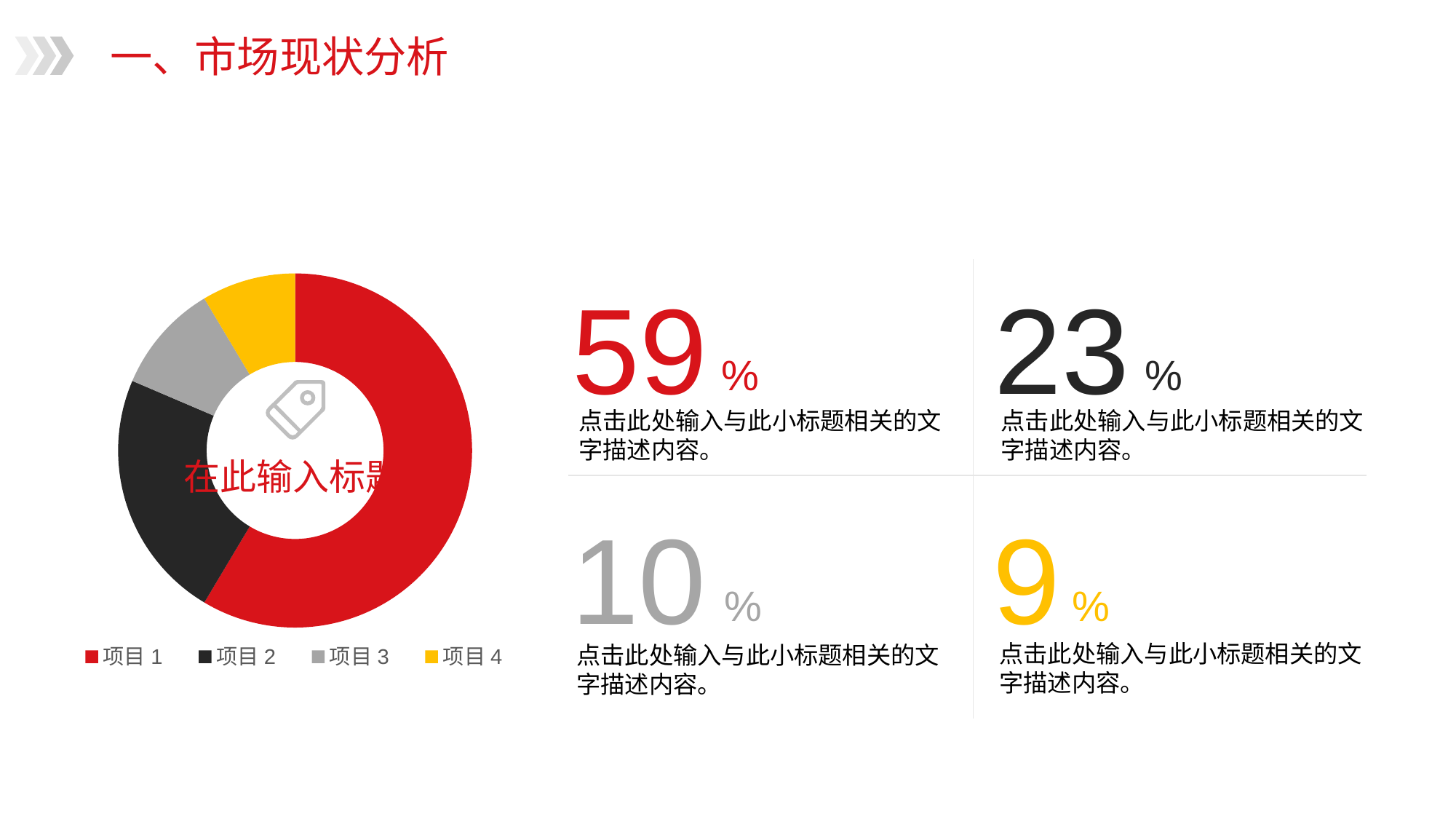

一、市场现状分析

### Chart

| Category | Sales |
|---|---|
| 项目1 | 8.2 |
| 项目2 | 3.2 |
| 项目3 | 1.4 |
| 项目4 | 1.2 |
59
%
23
%

点击此处输入与此小标题相关的文字描述内容。
点击此处输入与此小标题相关的文字描述内容。
在此输入标题
10
%
9
%
点击此处输入与此小标题相关的文字描述内容。
点击此处输入与此小标题相关的文字描述内容。